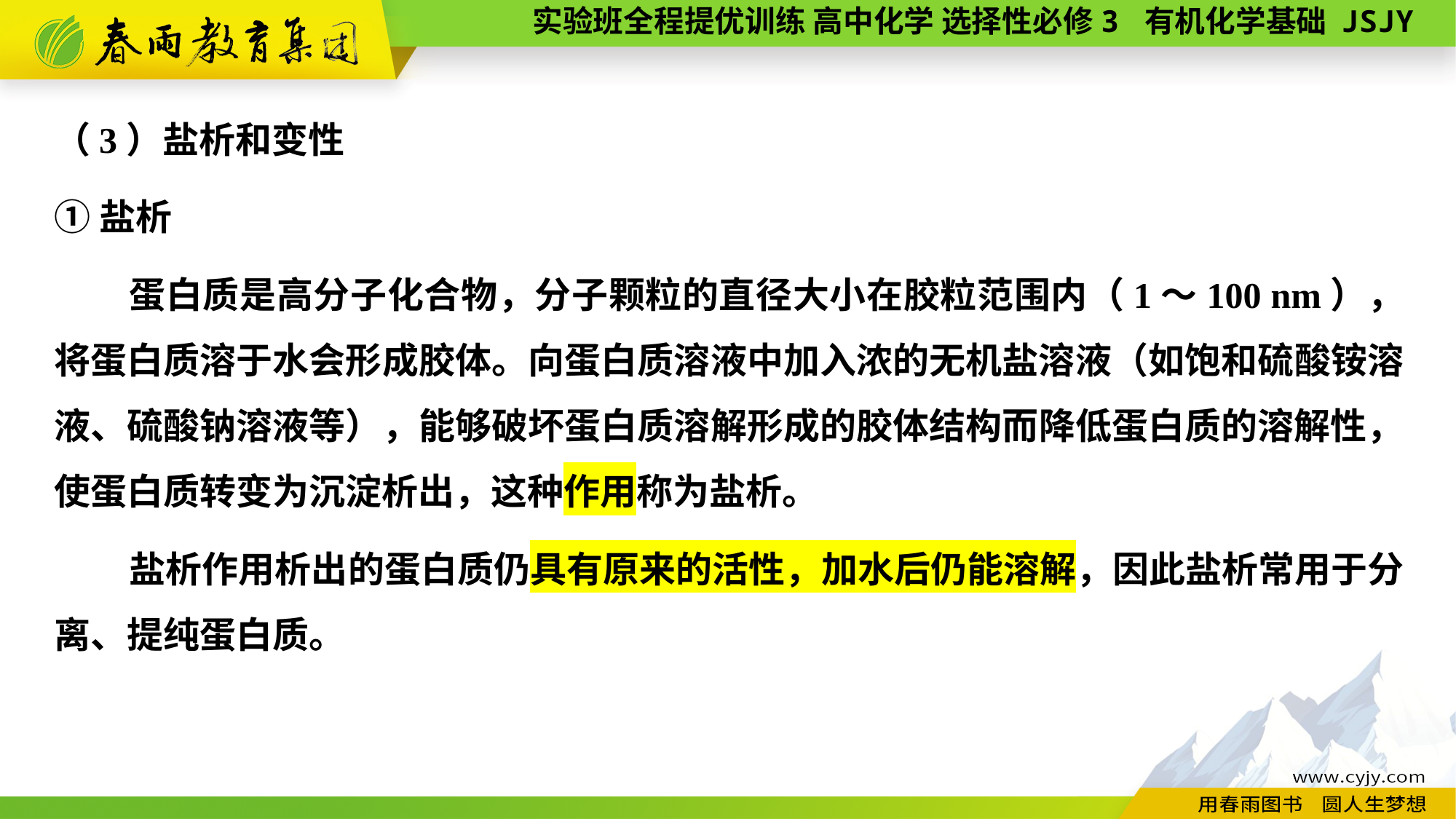

（3）盐析和变性
①盐析
蛋白质是高分子化合物，分子颗粒的直径大小在胶粒范围内（1～100 nm），将蛋白质溶于水会形成胶体。向蛋白质溶液中加入浓的无机盐溶液（如饱和硫酸铵溶液、硫酸钠溶液等），能够破坏蛋白质溶解形成的胶体结构而降低蛋白质的溶解性，使蛋白质转变为沉淀析出，这种作用称为盐析。
盐析作用析出的蛋白质仍具有原来的活性，加水后仍能溶解，因此盐析常用于分离、提纯蛋白质。